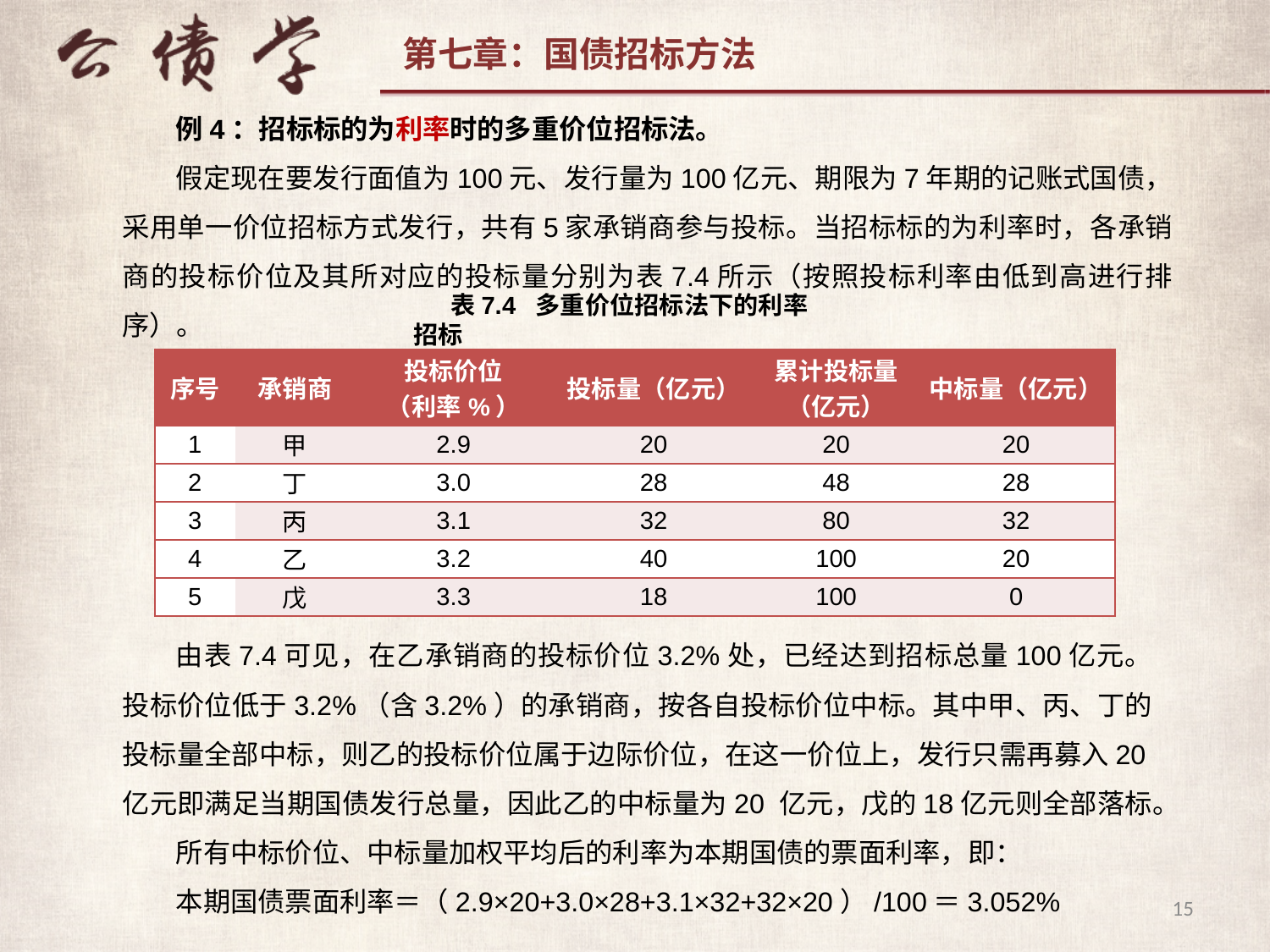

例4：招标标的为利率时的多重价位招标法。
假定现在要发行面值为100元、发行量为100亿元、期限为7年期的记账式国债，采用单一价位招标方式发行，共有5家承销商参与投标。当招标标的为利率时，各承销商的投标价位及其所对应的投标量分别为表7.4所示（按照投标利率由低到高进行排序）。
表7.4  多重价位招标法下的利率招标
| 序号 | 承销商 | 投标价位 （利率%） | 投标量（亿元） | 累计投标量（亿元） | 中标量（亿元） |
| --- | --- | --- | --- | --- | --- |
| 1 | 甲 | 2.9 | 20 | 20 | 20 |
| 2 | 丁 | 3.0 | 28 | 48 | 28 |
| 3 | 丙 | 3.1 | 32 | 80 | 32 |
| 4 | 乙 | 3.2 | 40 | 100 | 20 |
| 5 | 戊 | 3.3 | 18 | 100 | 0 |
由表7.4可见，在乙承销商的投标价位3.2%处，已经达到招标总量100亿元。投标价位低于3.2%（含3.2%）的承销商，按各自投标价位中标。其中甲、丙、丁的投标量全部中标，则乙的投标价位属于边际价位，在这一价位上，发行只需再募入20亿元即满足当期国债发行总量，因此乙的中标量为20 亿元，戊的18亿元则全部落标。
所有中标价位、中标量加权平均后的利率为本期国债的票面利率，即：
本期国债票面利率＝（2.9×20+3.0×28+3.1×32+32×20）/100＝3.052%
15